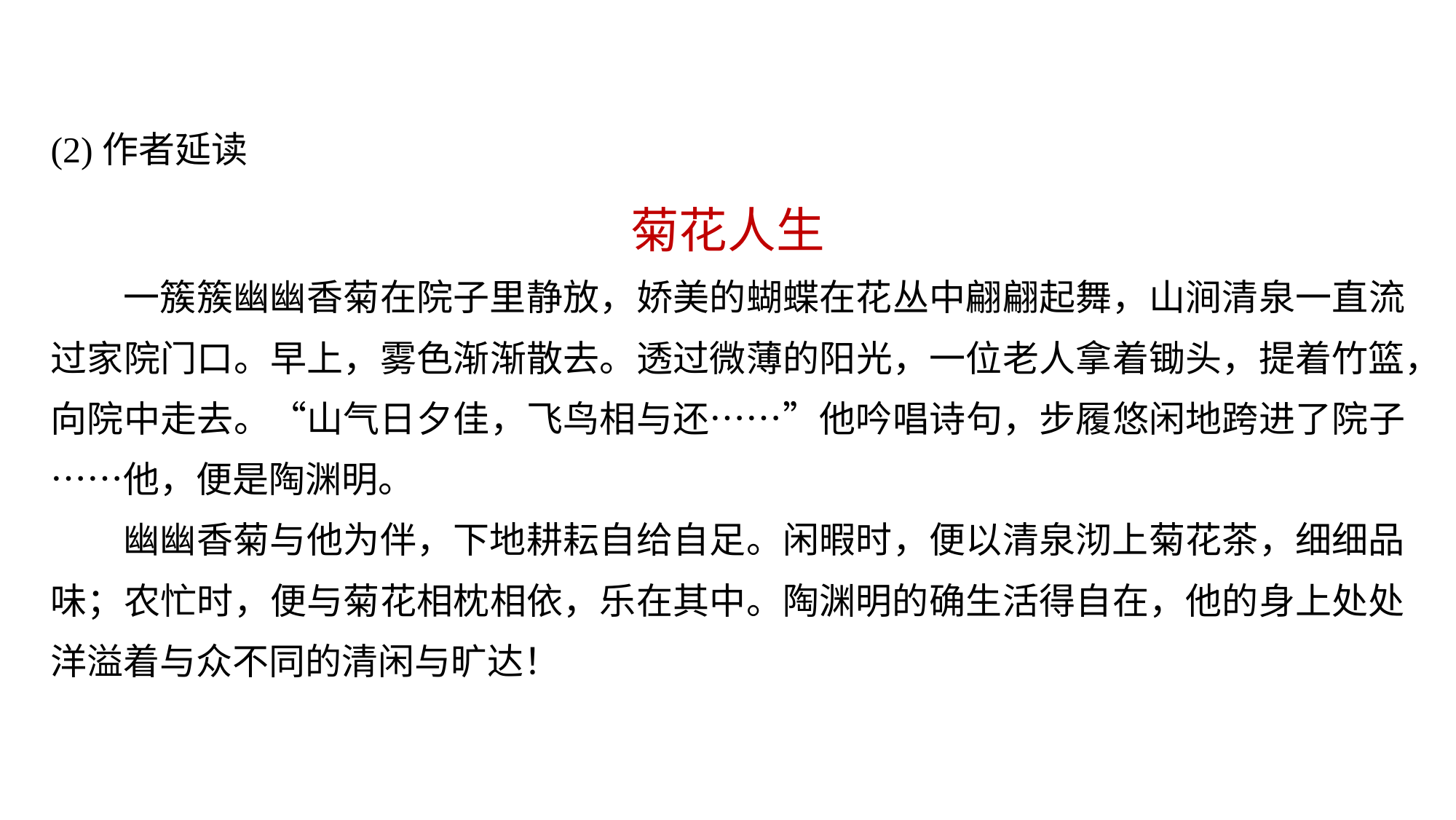

(2)作者延读
菊花人生
一簇簇幽幽香菊在院子里静放，娇美的蝴蝶在花丛中翩翩起舞，山涧清泉一直流过家院门口。早上，雾色渐渐散去。透过微薄的阳光，一位老人拿着锄头，提着竹篮，向院中走去。“山气日夕佳，飞鸟相与还……”他吟唱诗句，步履悠闲地跨进了院子……他，便是陶渊明。
幽幽香菊与他为伴，下地耕耘自给自足。闲暇时，便以清泉沏上菊花茶，细细品味；农忙时，便与菊花相枕相依，乐在其中。陶渊明的确生活得自在，他的身上处处洋溢着与众不同的清闲与旷达！